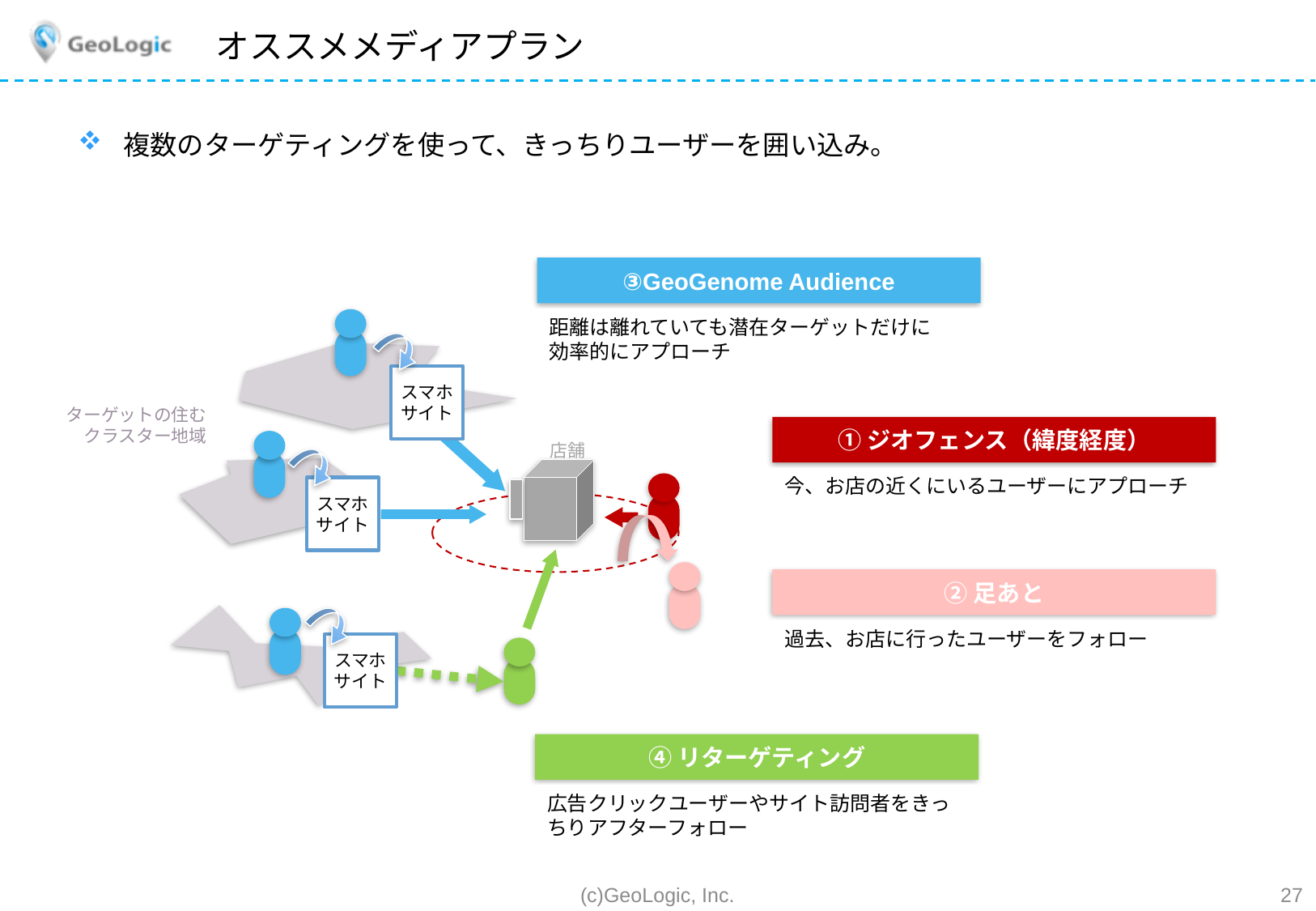

# オススメメディアプラン
複数のターゲティングを使って、きっちりユーザーを囲い込み。
③GeoGenome Audience
距離は離れていても潜在ターゲットだけに
効率的にアプローチ

スマホサイト
ターゲットの住む
クラスター地域

スマホサイト

スマホサイト

①ジオフェンス（緯度経度）
店舗

今、お店の近くにいるユーザーにアプローチ

②足あと
過去、お店に行ったユーザーをフォロー

④リターゲティング
広告クリックユーザーやサイト訪問者をきっちりアフターフォロー
(c)GeoLogic, Inc.
27